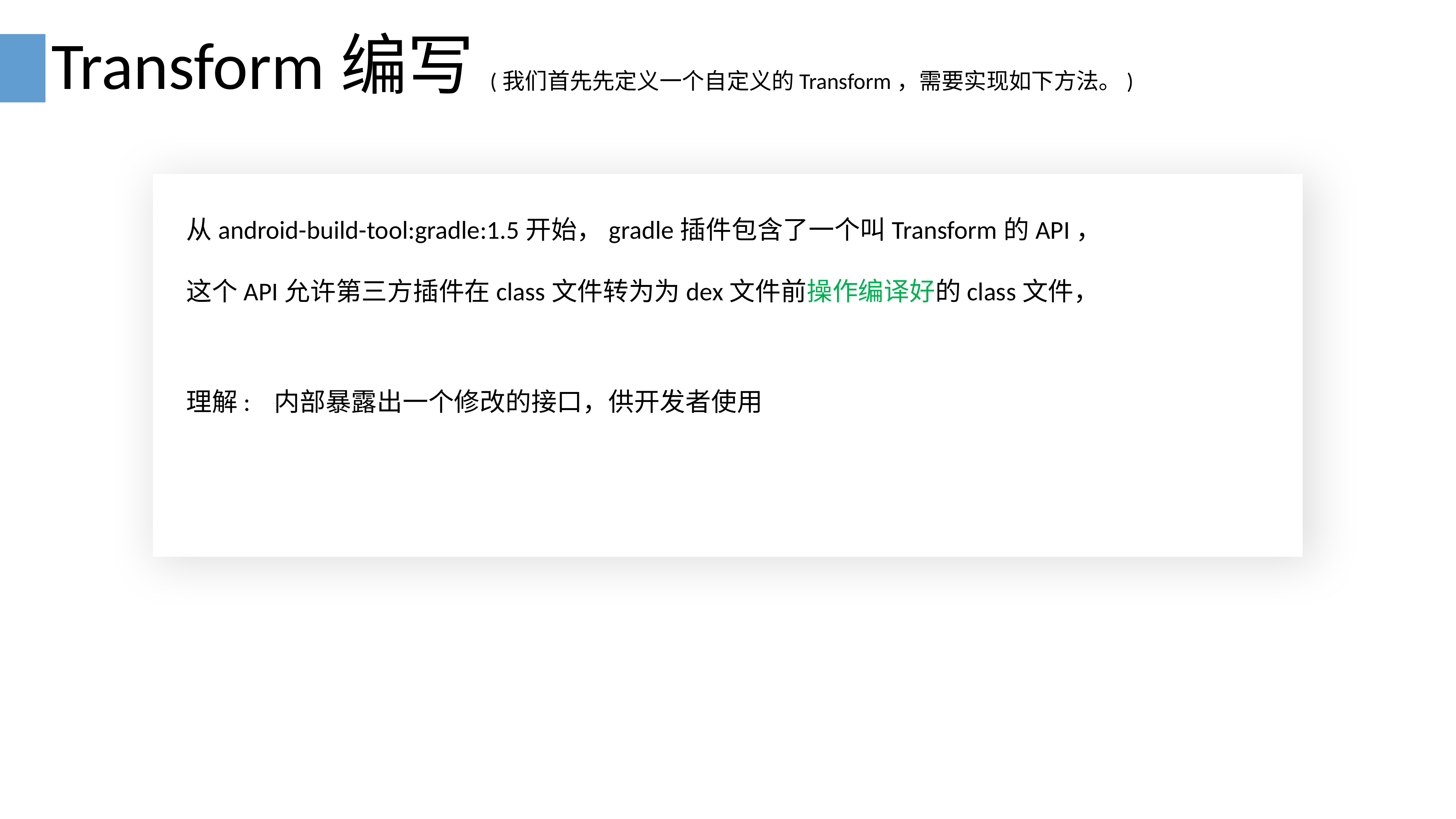

# Transform编写(我们首先先定义一个自定义的Transform，需要实现如下方法。)

从android-build-tool:gradle:1.5开始，gradle插件包含了一个叫Transform的API，

这个API允许第三方插件在class文件转为为dex文件前操作编译好的class文件，

理解:   内部暴露出一个修改的接口，供开发者使用